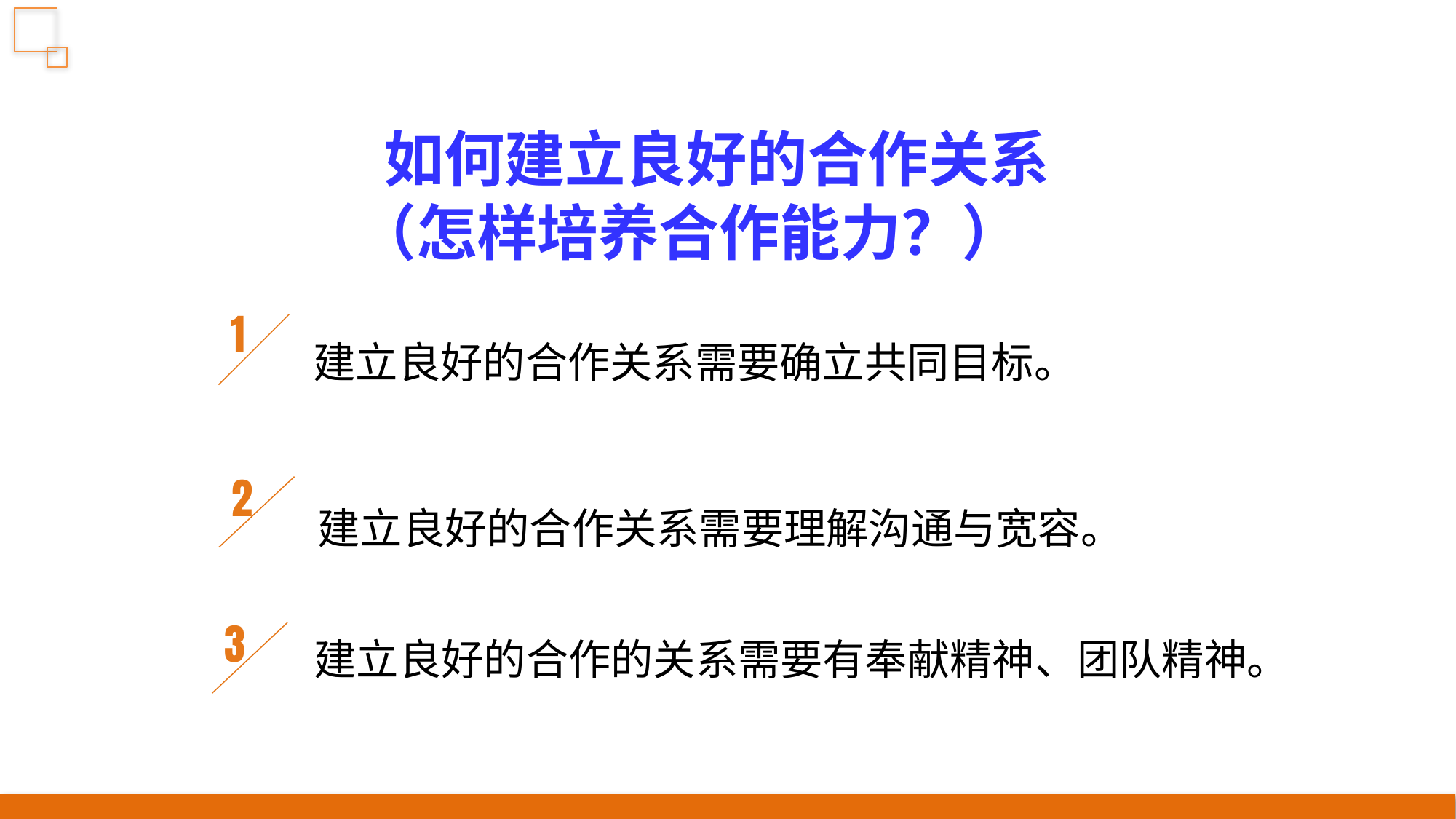

如何建立良好的合作关系
   （怎样培养合作能力？）
1

建立良好的合作关系需要确立共同目标。
2

建立良好的合作关系需要理解沟通与宽容。
3

建立良好的合作的关系需要有奉献精神、团队精神。